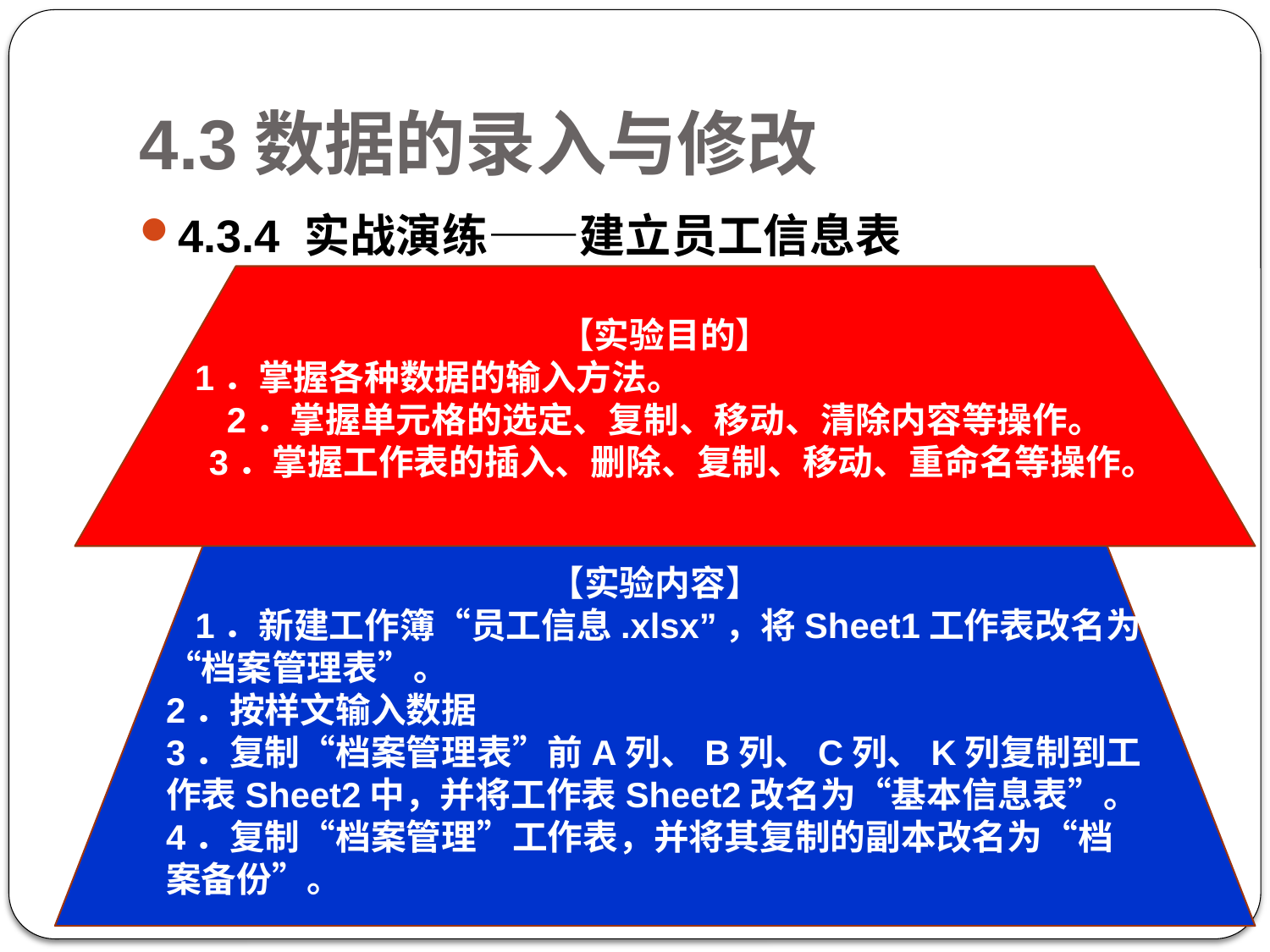

# 4.3数据的录入与修改
4.3.4 实战演练——建立员工信息表

【实验目的】
1．掌握各种数据的输入方法。
2．掌握单元格的选定、复制、移动、清除内容等操作。
3．掌握工作表的插入、删除、复制、移动、重命名等操作。

【实验内容】
   1．新建工作簿“员工信息.xlsx”，将Sheet1工作表改名为“档案管理表”。
2．按样文输入数据
3．复制“档案管理表”前A列、B列、C列、K列复制到工作表Sheet2中，并将工作表Sheet2改名为“基本信息表”。
4．复制“档案管理”工作表，并将其复制的副本改名为“档案备份”。